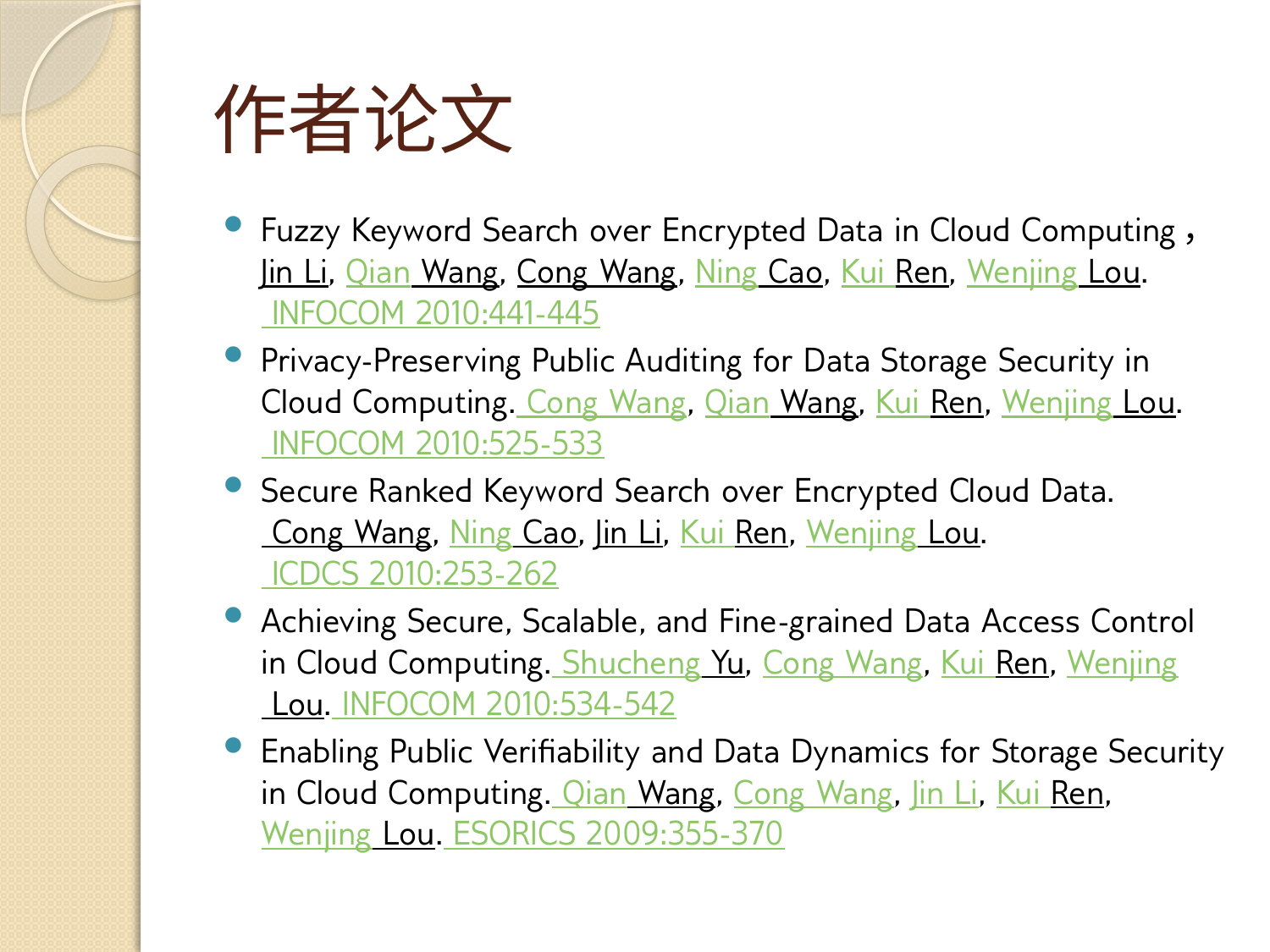

# 作者论文
Fuzzy Keyword Search over Encrypted Data in Cloud Computing，Jin Li, Qian Wang, Cong Wang, Ning Cao, Kui Ren, Wenjing Lou. INFOCOM 2010:441-445
Privacy-Preserving Public Auditing for Data Storage Security in Cloud Computing. Cong Wang, Qian Wang, Kui Ren, Wenjing Lou. INFOCOM 2010:525-533
Secure Ranked Keyword Search over Encrypted Cloud Data. Cong Wang, Ning Cao, Jin Li, Kui Ren, Wenjing Lou. ICDCS 2010:253-262
Achieving Secure, Scalable, and Fine-grained Data Access Control in Cloud Computing. Shucheng Yu, Cong Wang, Kui Ren, Wenjing Lou. INFOCOM 2010:534-542
Enabling Public Verifiability and Data Dynamics for Storage Security in Cloud Computing. Qian Wang, Cong Wang, Jin Li, Kui Ren, Wenjing Lou. ESORICS 2009:355-370